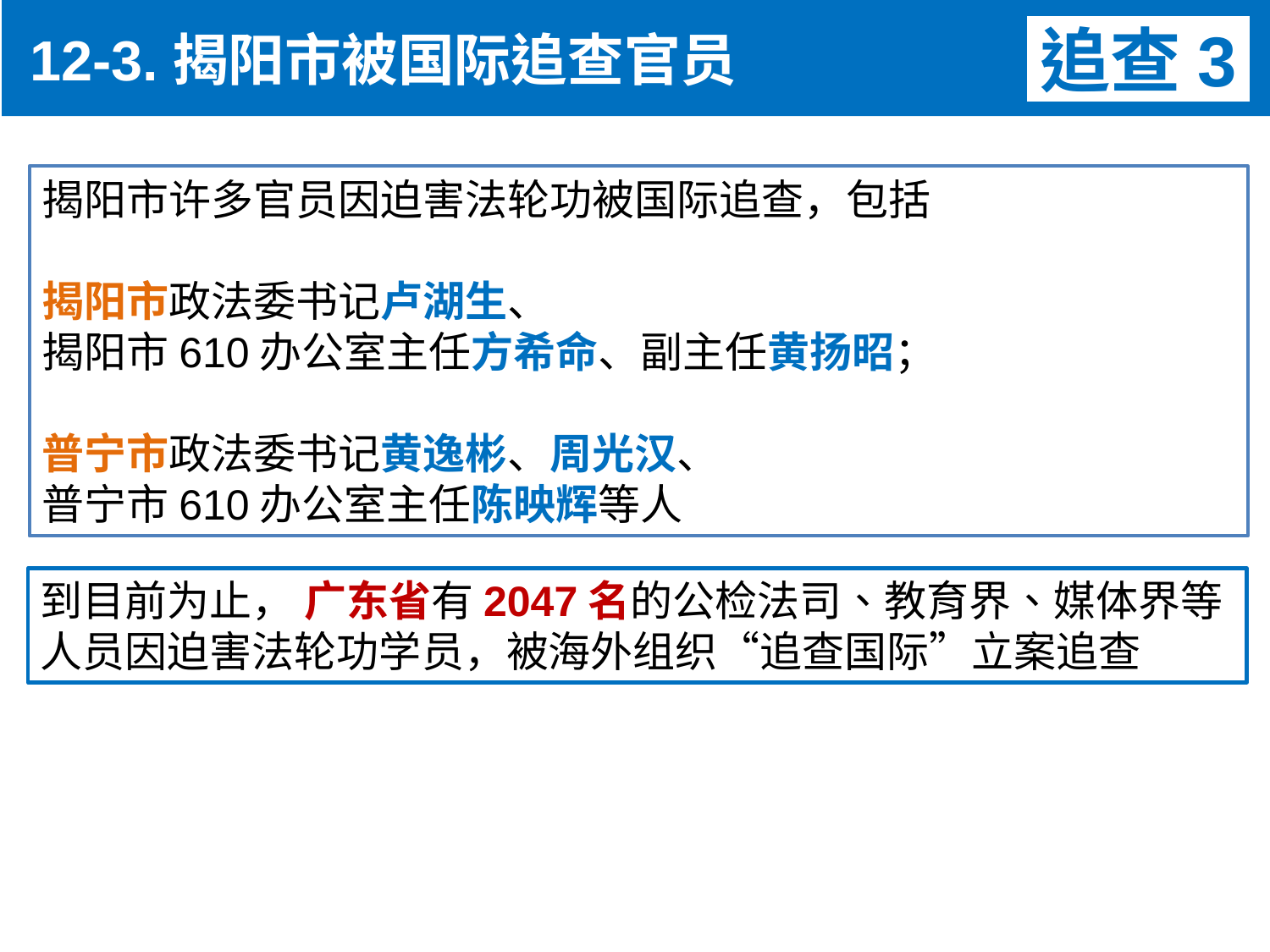

12-3.揭阳市被国际追查官员
追查3
揭阳市许多官员因迫害法轮功被国际追查，包括

揭阳市政法委书记卢湖生、
揭阳市610办公室主任方希命、副主任黄扬昭；

普宁市政法委书记黄逸彬、周光汉、
普宁市610办公室主任陈映辉等人
到目前为止， 广东省有2047名的公检法司、教育界、媒体界等人员因迫害法轮功学员，被海外组织“追查国际”立案追查